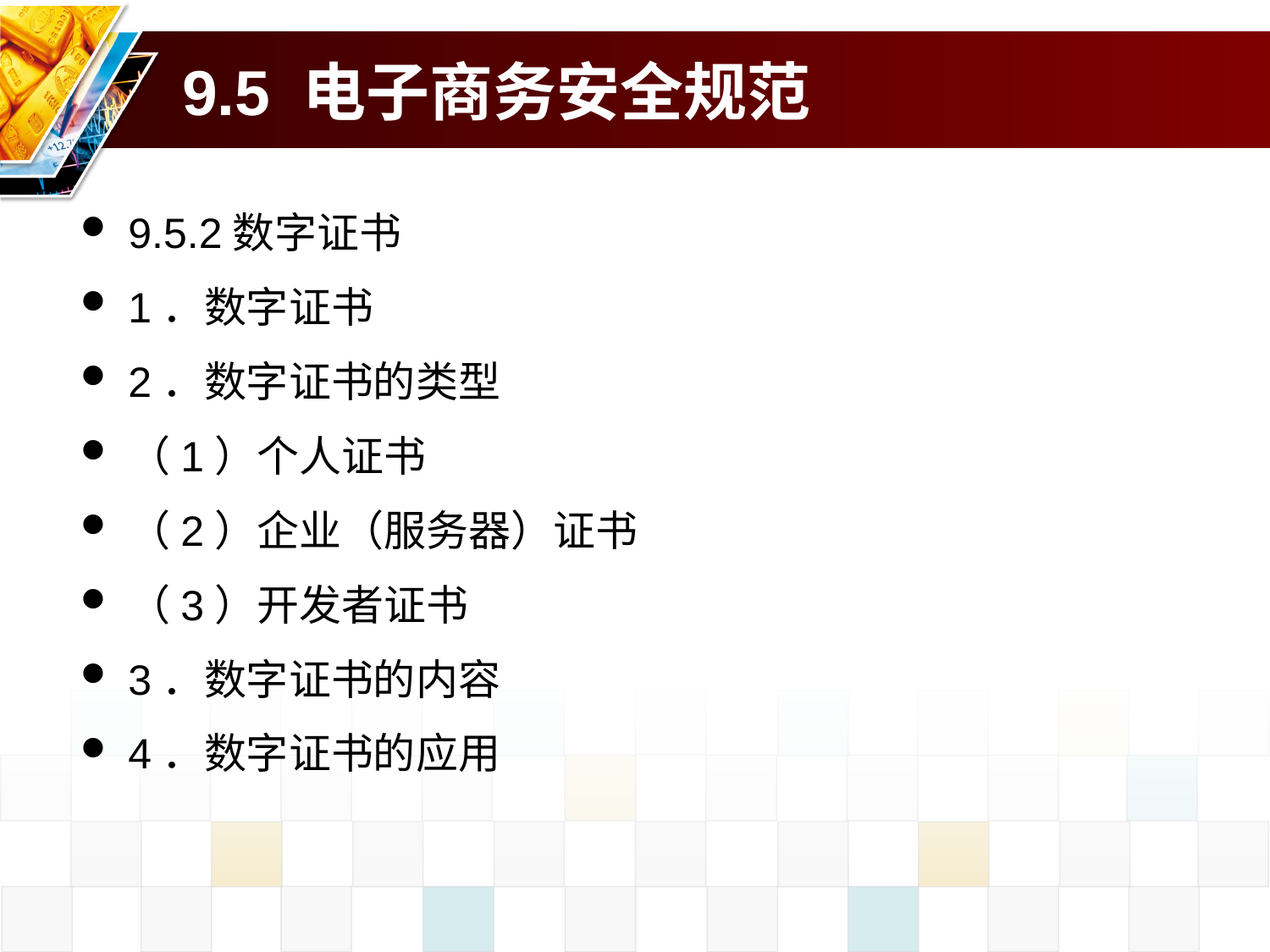

# 9.5 电子商务安全规范
9.5.2数字证书
1．数字证书
2．数字证书的类型
（1）个人证书
（2）企业（服务器）证书
（3）开发者证书
3．数字证书的内容
4．数字证书的应用